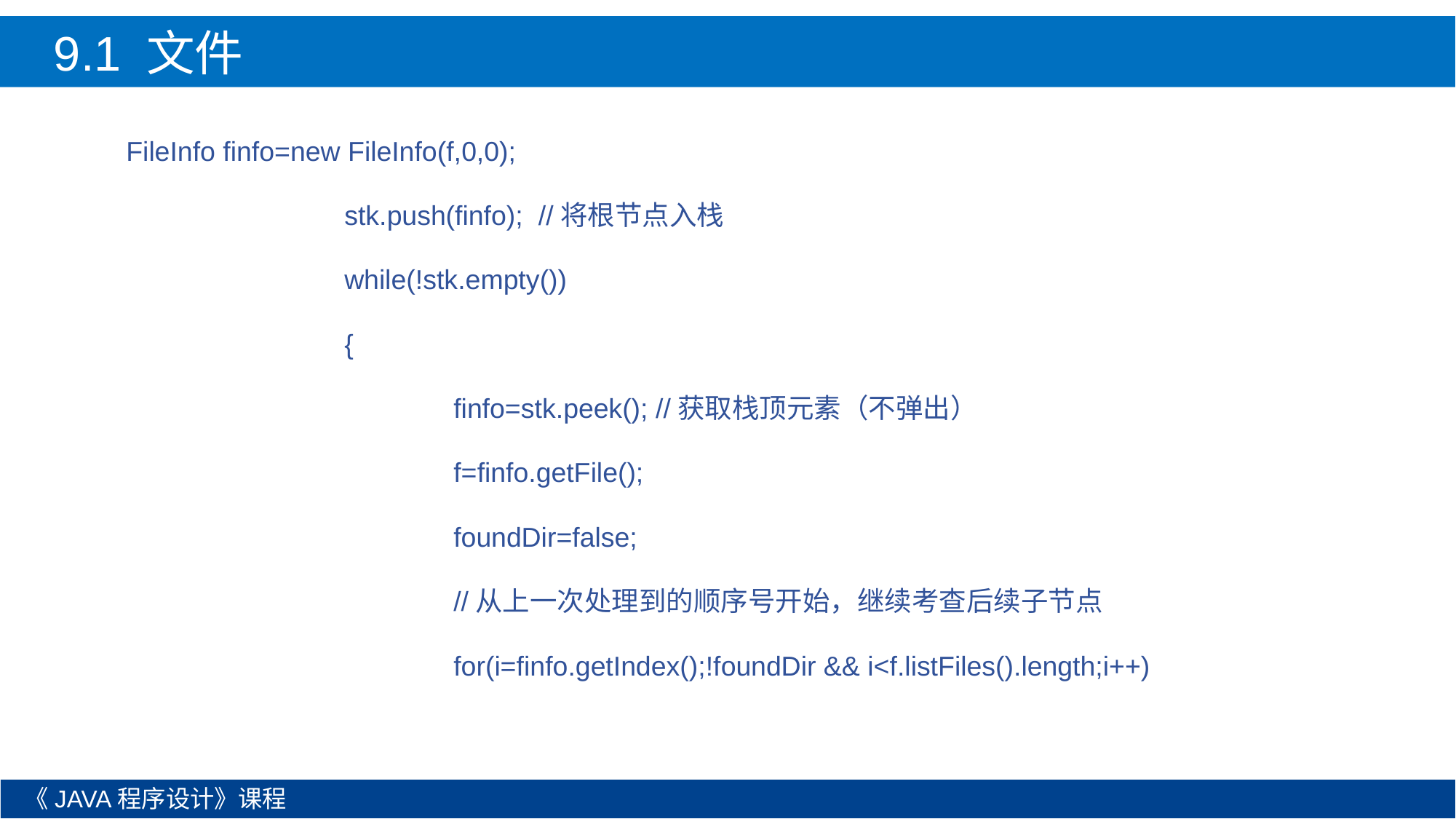

9.1 文件
FileInfo finfo=new FileInfo(f,0,0);
		stk.push(finfo);  //将根节点入栈
		while(!stk.empty())
		{
			finfo=stk.peek(); //获取栈顶元素（不弹出）
			f=finfo.getFile();
			foundDir=false;
			//从上一次处理到的顺序号开始，继续考查后续子节点
			for(i=finfo.getIndex();!foundDir && i<f.listFiles().length;i++)
《JAVA程序设计》课程